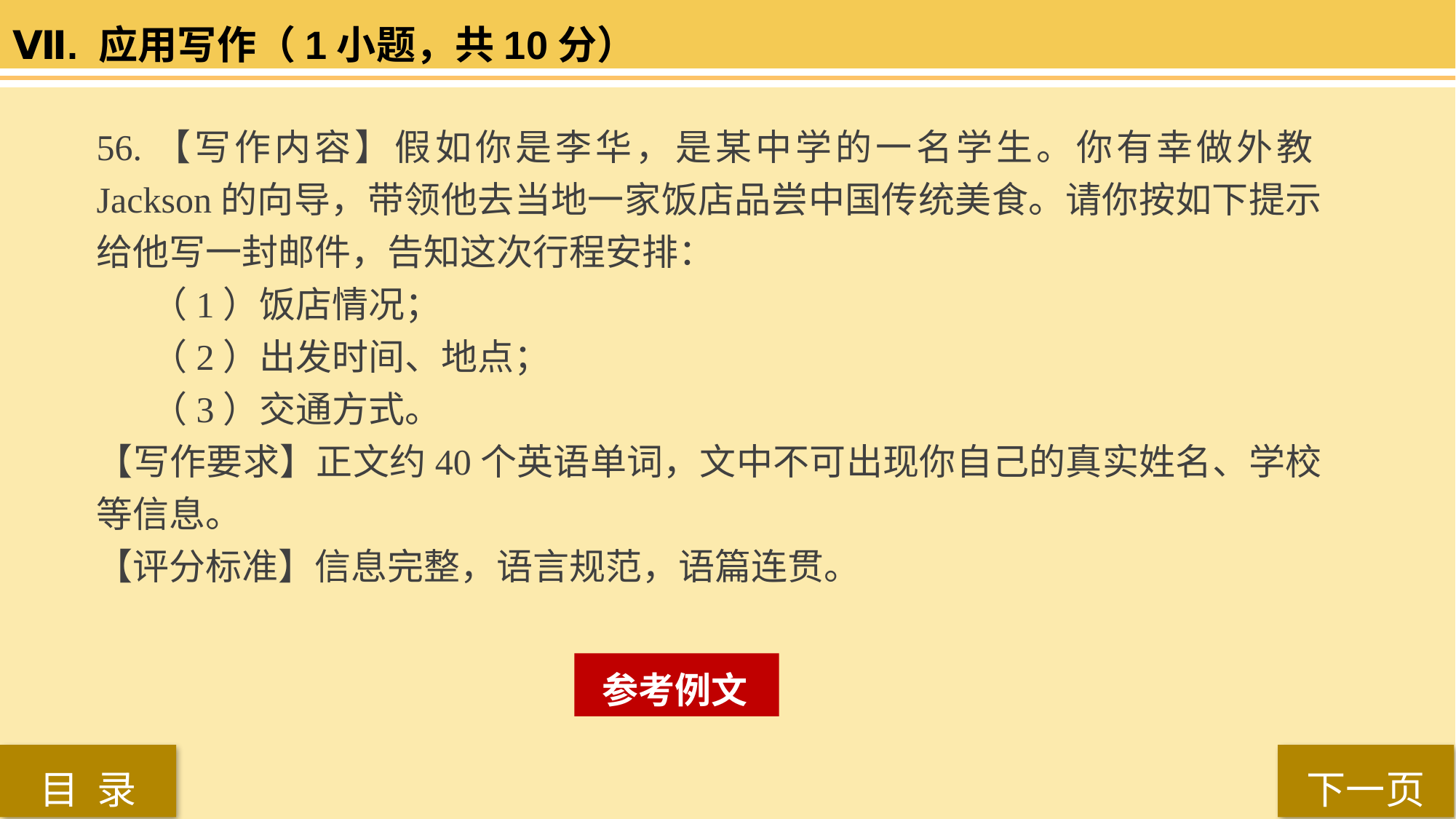

Ⅶ. 应用写作（1小题，共10分）
56.【写作内容】假如你是李华，是某中学的一名学生。你有幸做外教Jackson的向导，带领他去当地一家饭店品尝中国传统美食。请你按如下提示给他写一封邮件，告知这次行程安排：
（1）饭店情况；
（2）出发时间、地点；
（3）交通方式。
【写作要求】正文约40个英语单词，文中不可出现你自己的真实姓名、学校等信息。
【评分标准】信息完整，语言规范，语篇连贯。
 参考例文